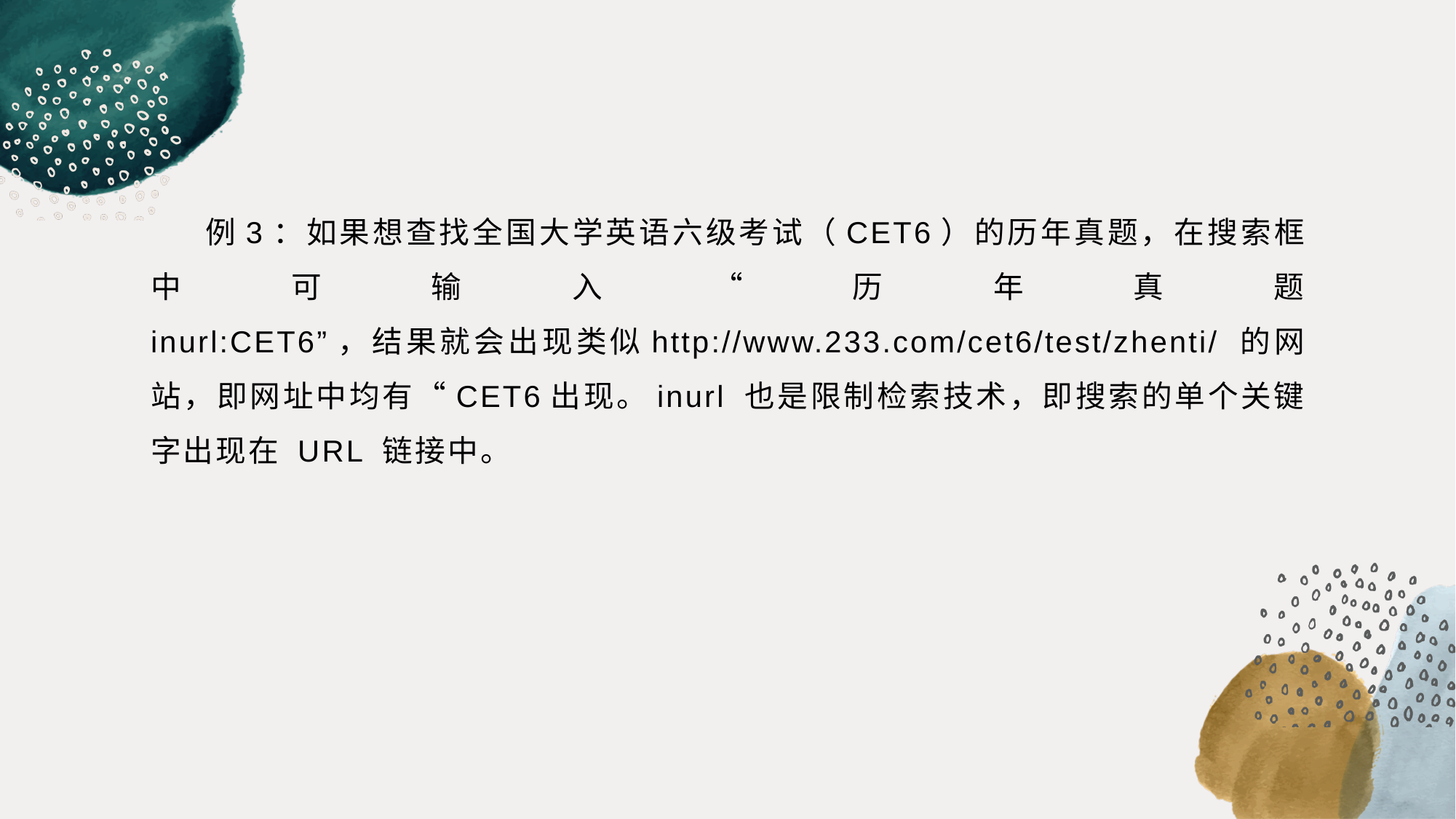

例3：如果想查找全国大学英语六级考试（CET6）的历年真题，在搜索框中可输入“历年真题 inurl:CET6”，结果就会出现类似http://www.233.com/cet6/test/zhenti/ 的网站，即网址中均有“CET6出现。inurl 也是限制检索技术，即搜索的单个关键字出现在 URL 链接中。